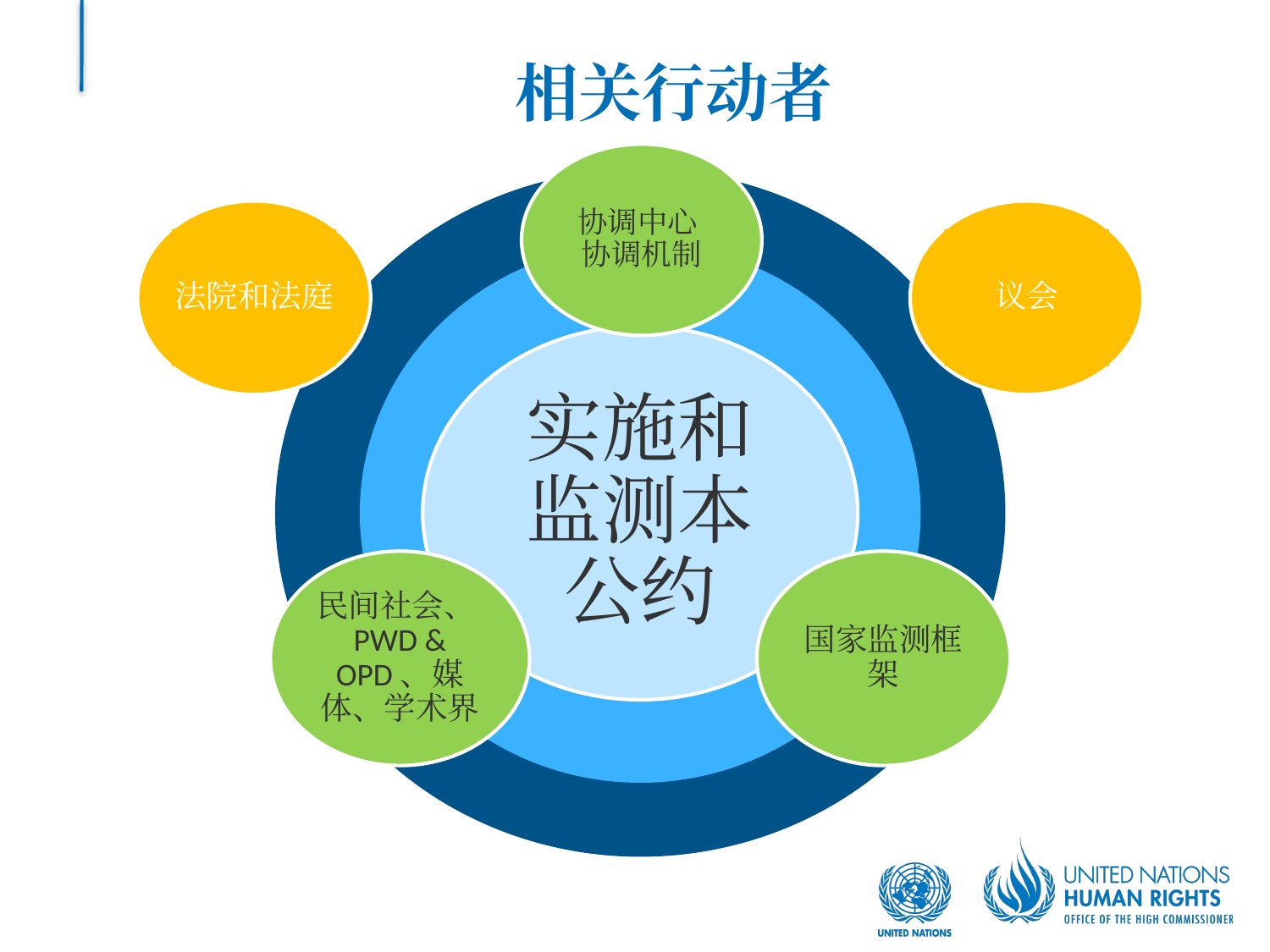

相关行动者
实施和监测本公约
协调中心  协调机制
国家监测框架
民间社会、PWD & OPD、媒体、学术界

法院和法庭

议会